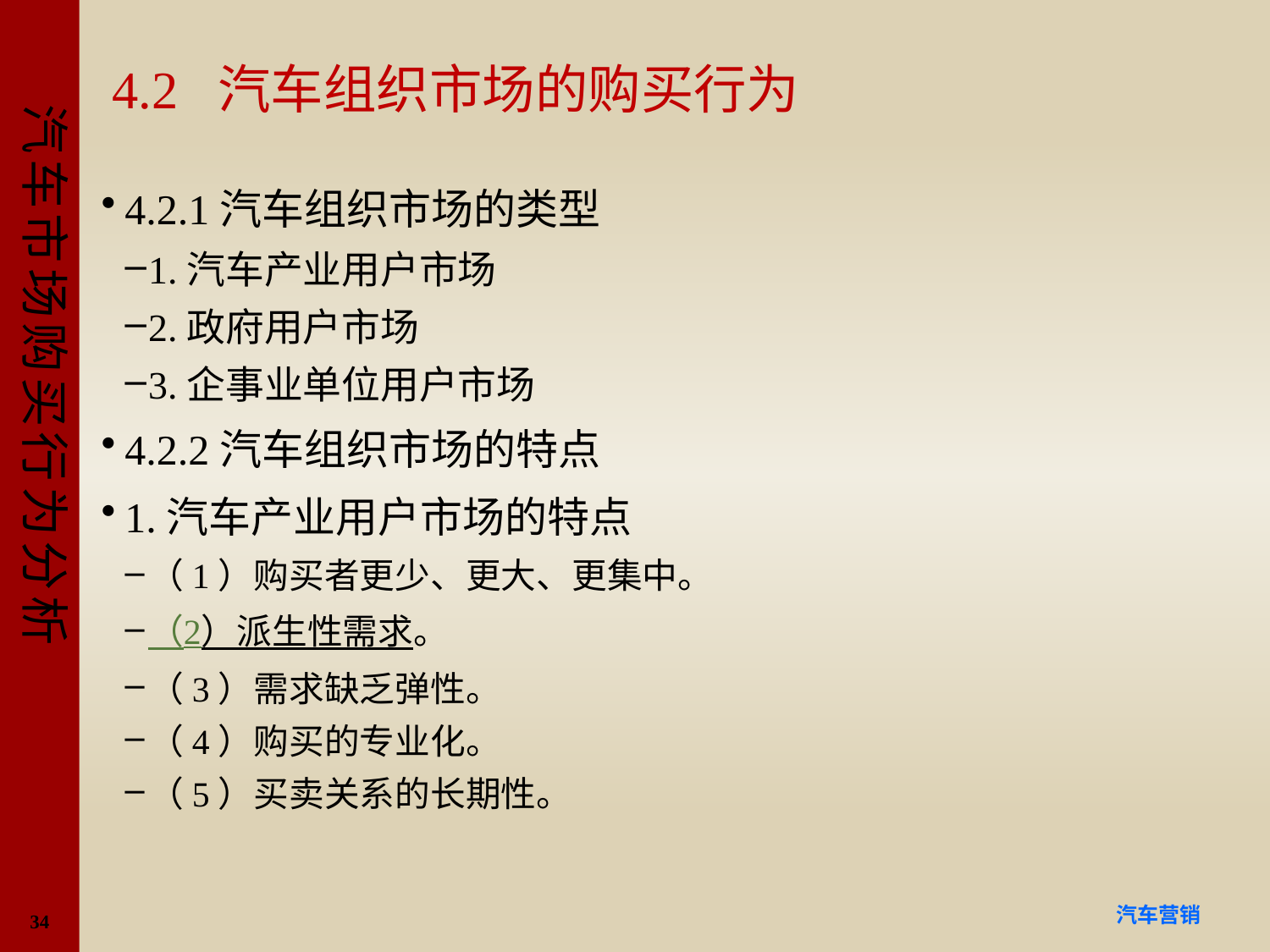

# 4.2  汽车组织市场的购买行为
4.2.1汽车组织市场的类型
1.汽车产业用户市场
2.政府用户市场
3.企事业单位用户市场
4.2.2汽车组织市场的特点
1.汽车产业用户市场的特点
（1）购买者更少、更大、更集中。
（2）派生性需求。
（3）需求缺乏弹性。
（4）购买的专业化。
（5）买卖关系的长期性。

34